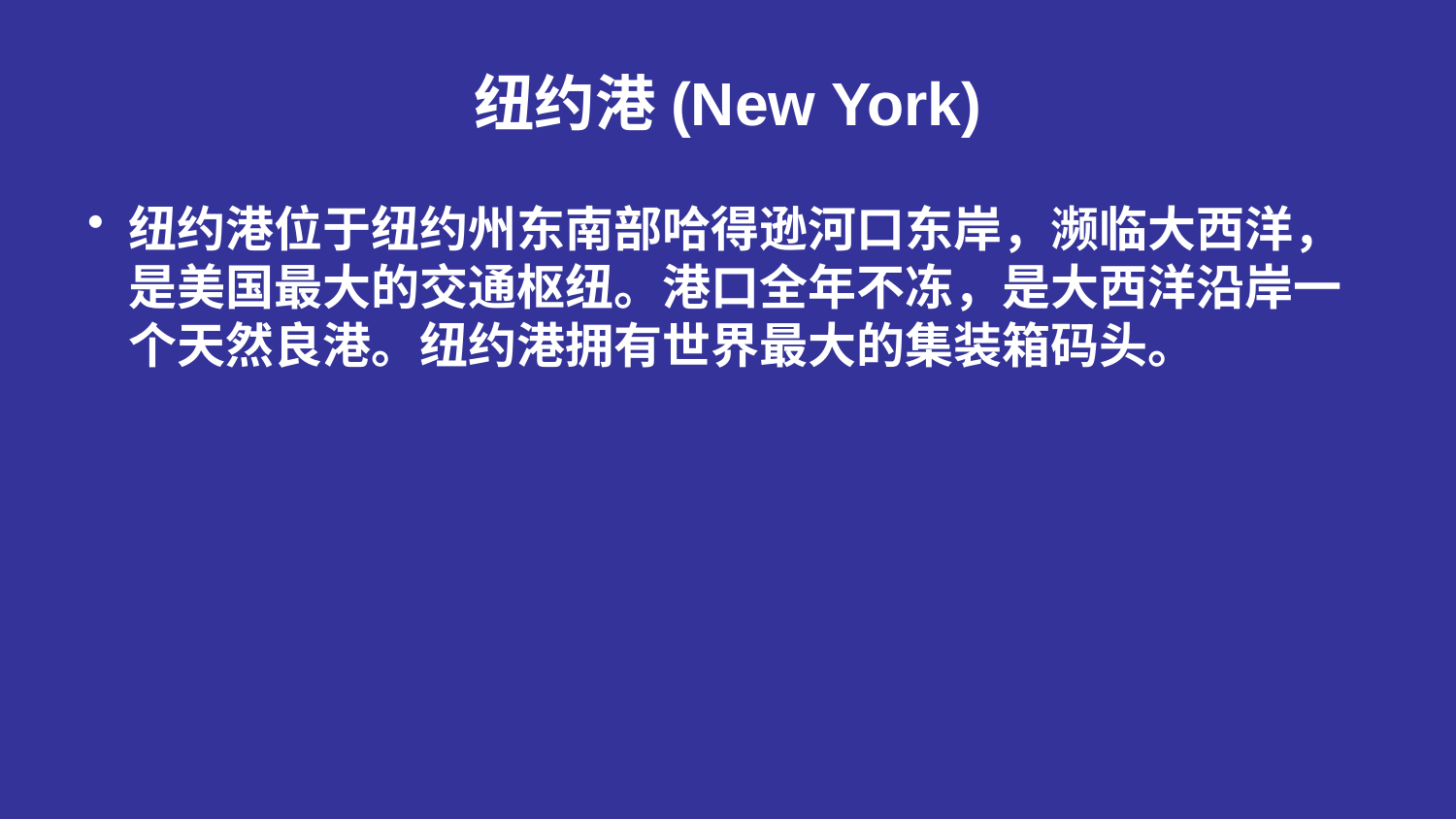

# 纽约港(New York)
纽约港位于纽约州东南部哈得逊河口东岸，濒临大西洋，是美国最大的交通枢纽。港口全年不冻，是大西洋沿岸一个天然良港。纽约港拥有世界最大的集装箱码头。